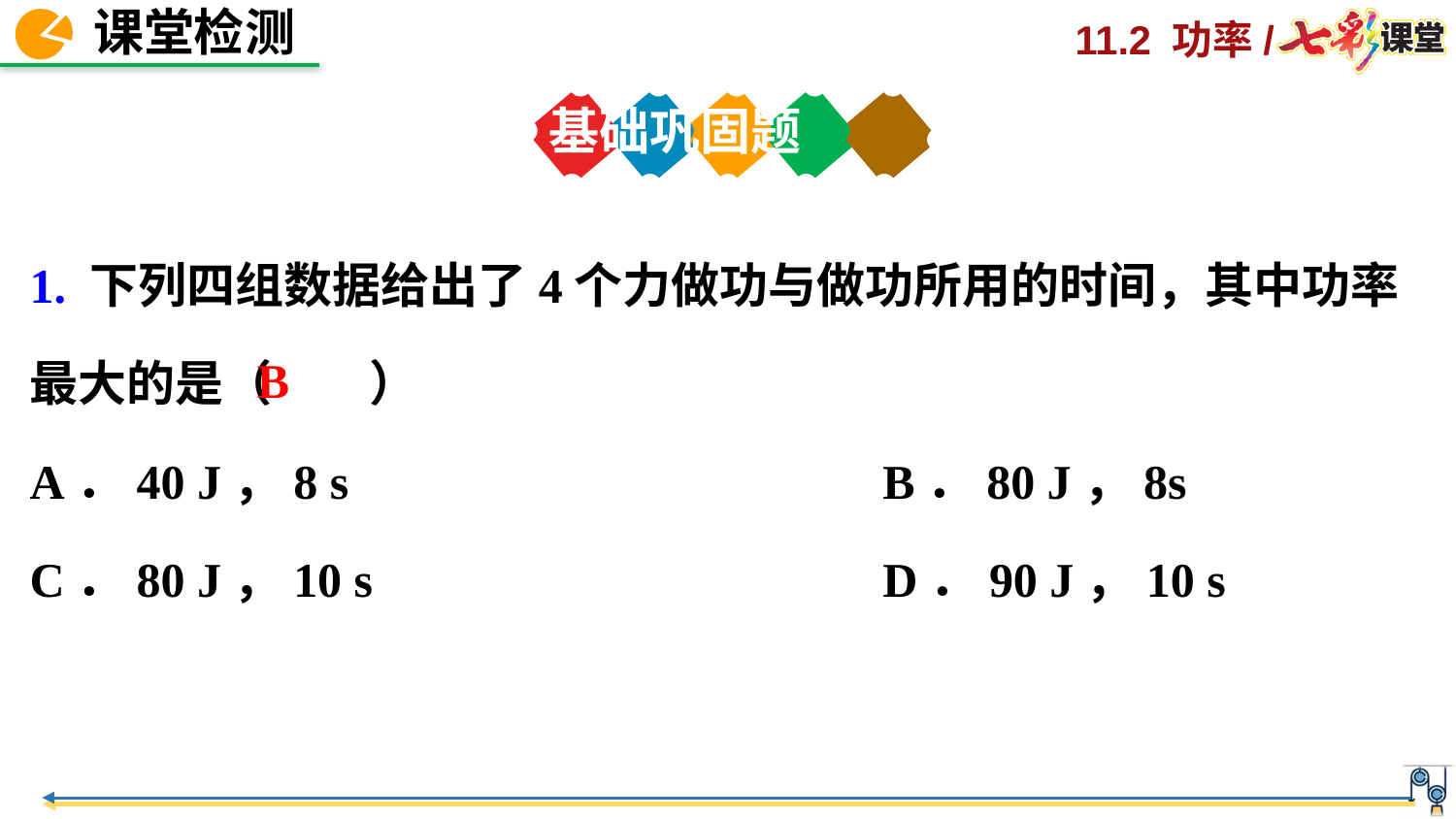

基础巩固题

1. 下列四组数据给出了4个力做功与做功所用的时间，其中功率最大的是（　　）
A．40 J，8 s                                            B．80 J，8s
C．80 J，10 s                                          D．90 J，10 s
B